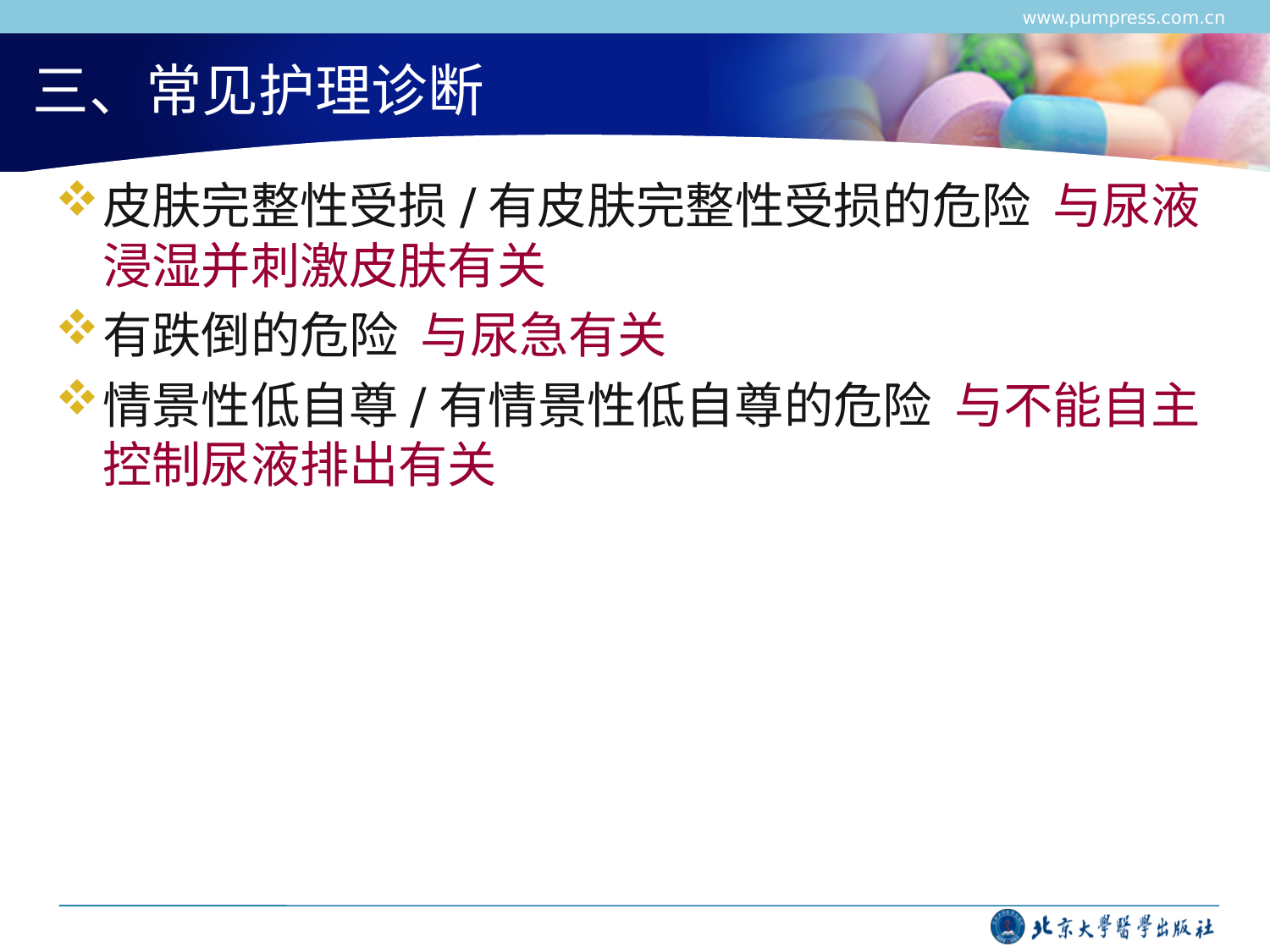

www.pumpress.com.cn
# 三、常见护理诊断
皮肤完整性受损/有皮肤完整性受损的危险  与尿液浸湿并刺激皮肤有关
有跌倒的危险  与尿急有关
情景性低自尊/有情景性低自尊的危险  与不能自主控制尿液排出有关